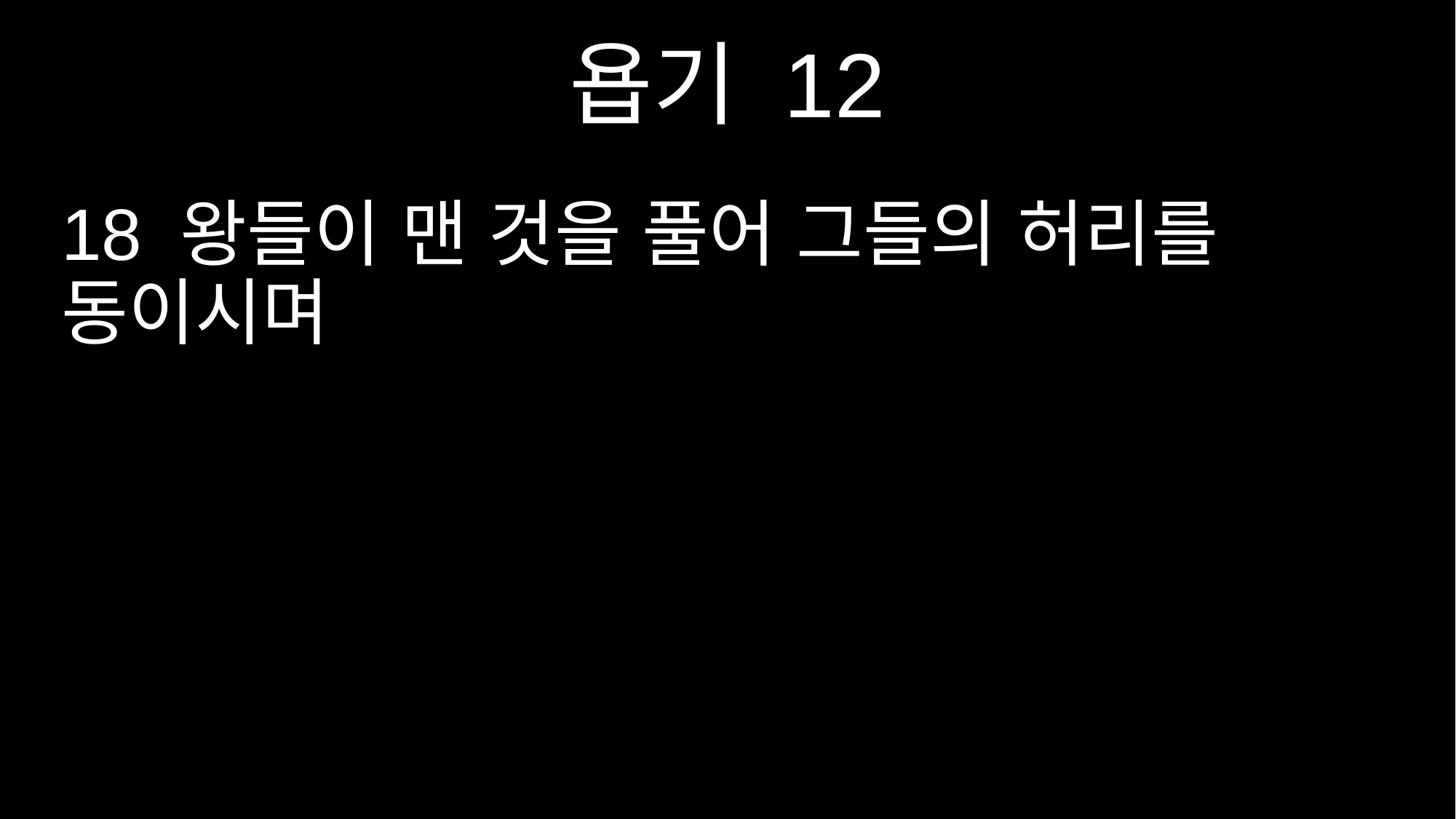

욥기 12
18 왕들이 맨 것을 풀어 그들의 허리를 동이시며